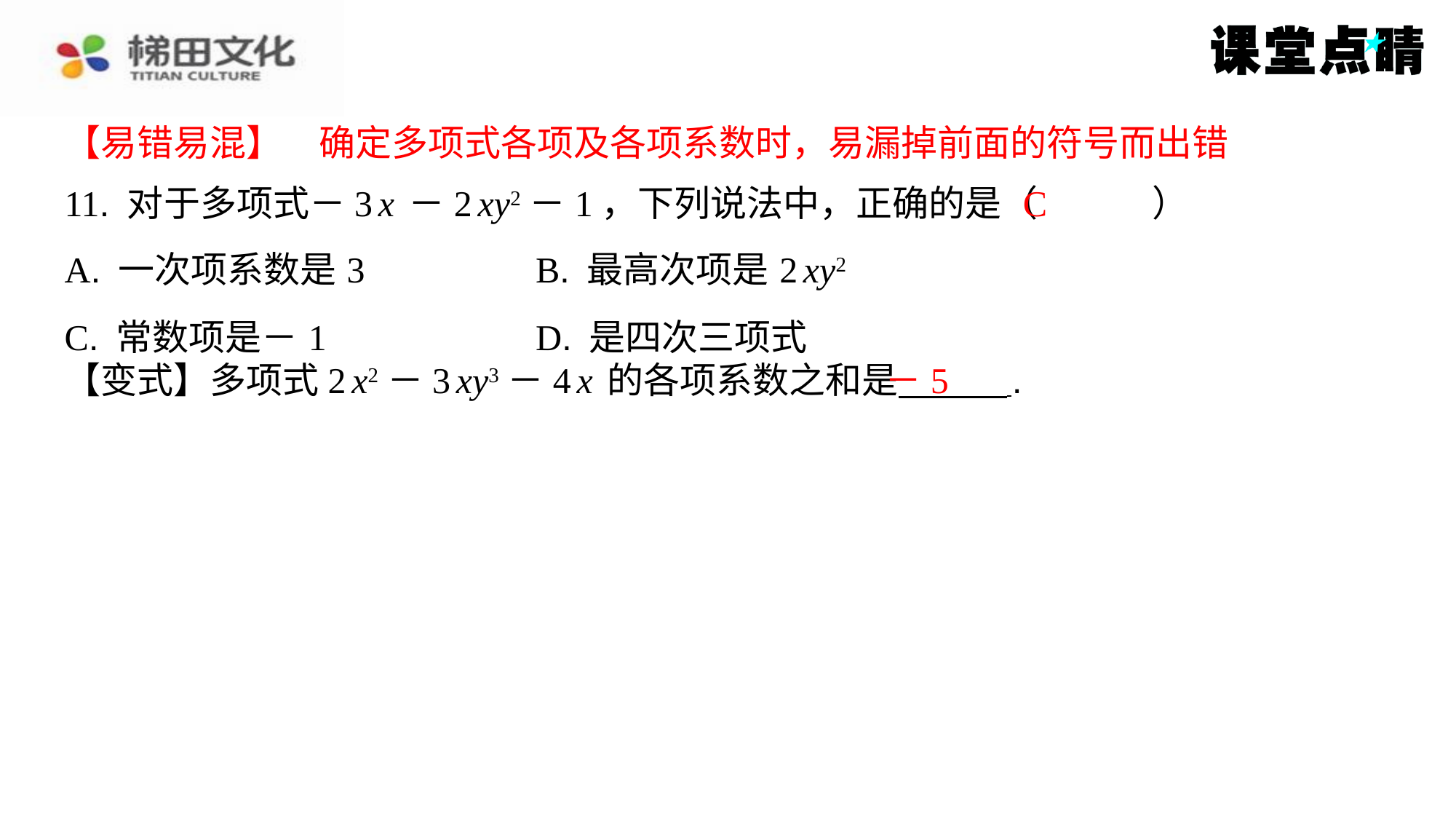

【易错易混】　确定多项式各项及各项系数时，易漏掉前面的符号而出错
【易错易混】　确定多项式各项及各项系数时，易漏掉前面的符号而出错
C
11. 对于多项式－3x－2xy2－1，下列说法中，正确的是（　C　）
| A. 一次项系数是3 | B. 最高次项是2xy2 |
| --- | --- |
| C. 常数项是－1 | D. 是四次三项式 |
－5
【变式】多项式2x2－3xy3－4x的各项系数之和是                 ⁠.